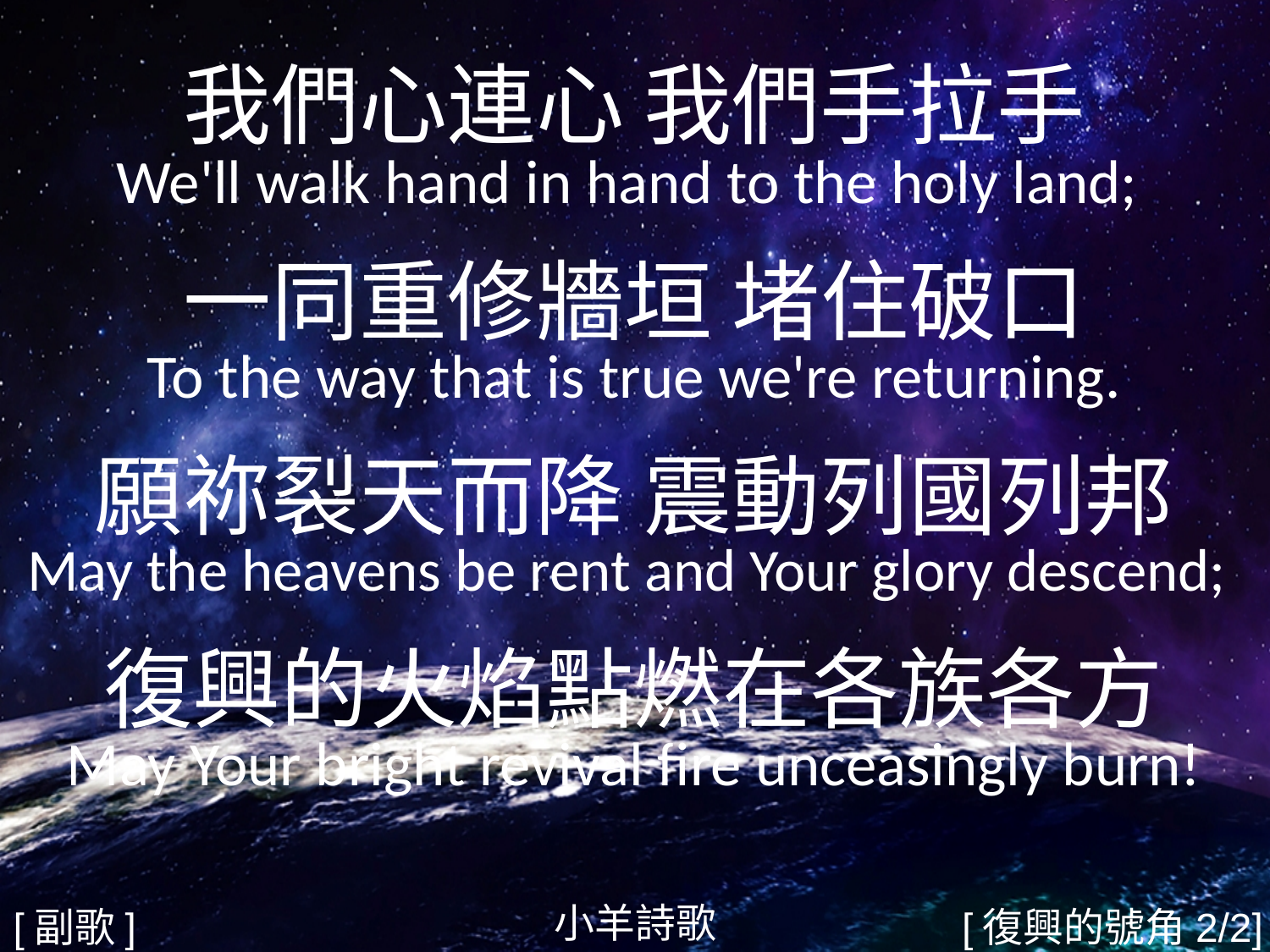

我們心連心 我們手拉手
We'll walk hand in hand to the holy land;

一同重修牆垣 堵住破口
To the way that is true we're returning.

願祢裂天而降 震動列國列邦
May the heavens be rent and Your glory descend;

復興的火焰點燃在各族各方
May Your bright revival fire unceasingly burn!
#

小羊詩歌
[副歌]
[復興的號角2/2]